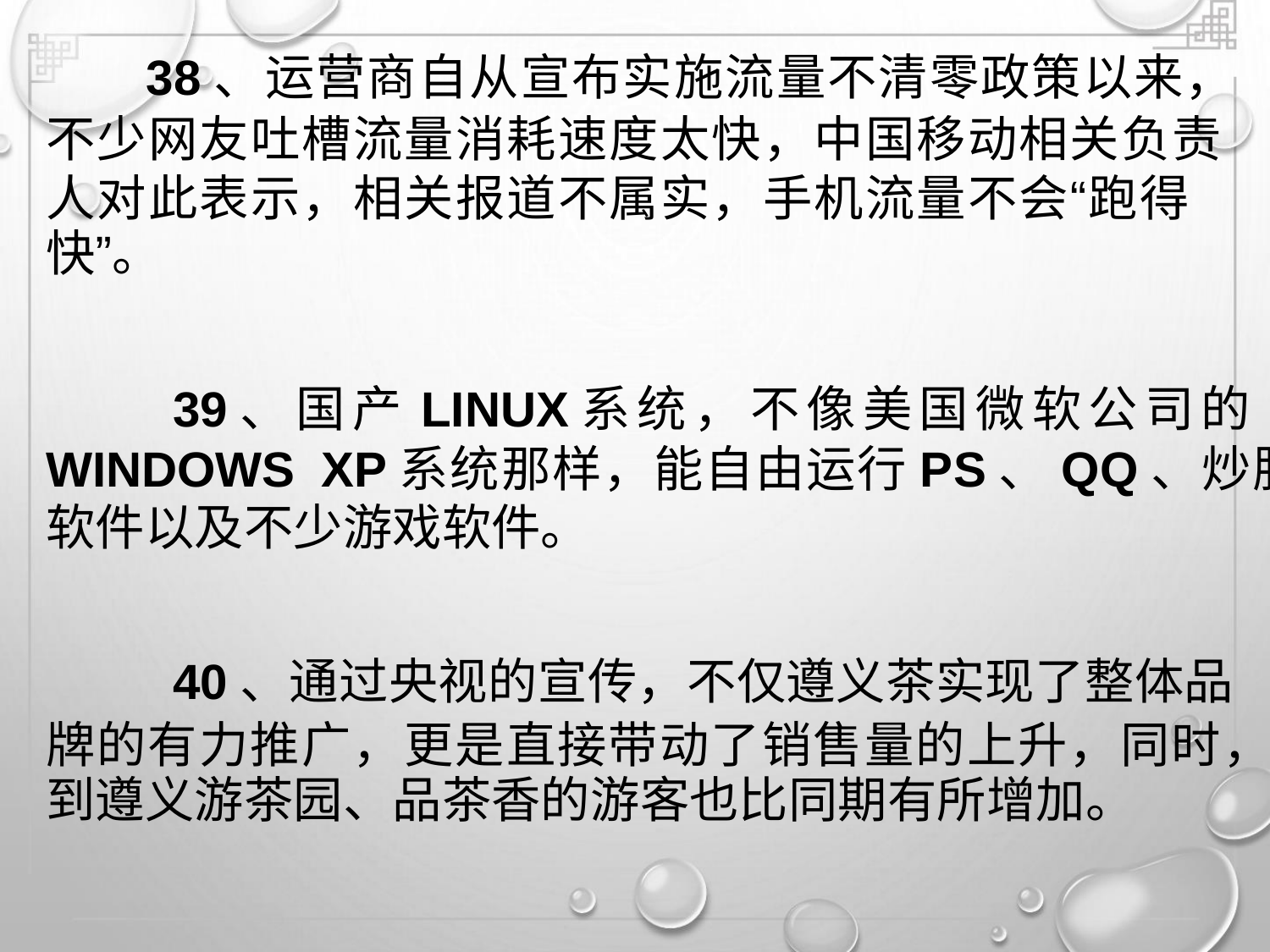

38、运营商自从宣布实施流量不清零政策以来，
不少网友吐槽流量消耗速度太快，中国移动相关负责
人对此表示，相关报道不属实，手机流量不会“跑得
快”。
39、国产LINUX系统，不像美国微软公司的
WINDOWS XP系统那样，能自由运行PS、QQ、炒股
软件以及不少游戏软件。
40、通过央视的宣传，不仅遵义茶实现了整体品
牌的有力推广，更是直接带动了销售量的上升，同时，
到遵义游茶园、品茶香的游客也比同期有所增加。